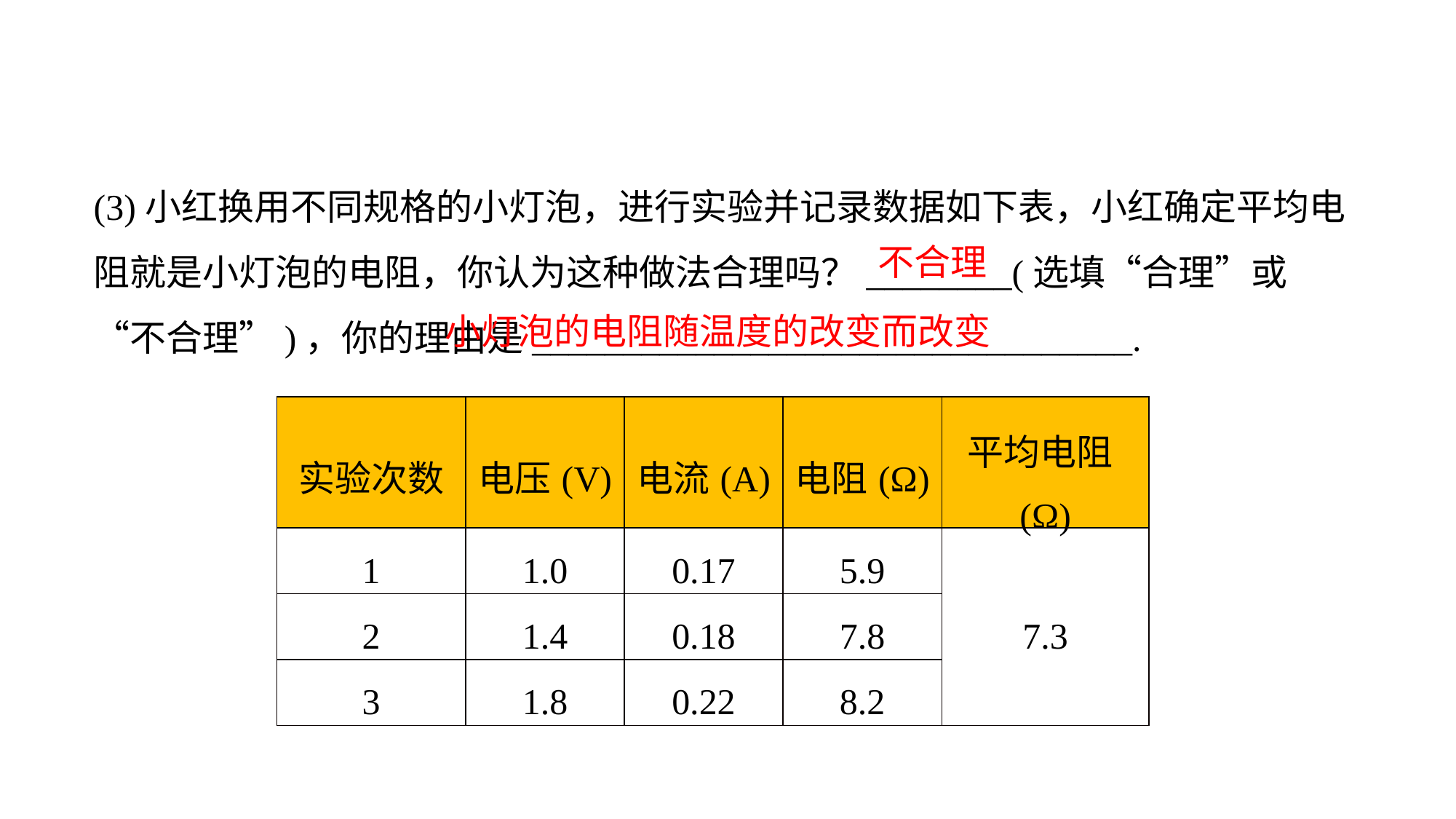

(3)小红换用不同规格的小灯泡，进行实验并记录数据如下表，小红确定平均电阻就是小灯泡的电阻，你认为这种做法合理吗？________(选填“合理”或“不合理”)，你的理由是_________________________________.
不合理
小灯泡的电阻随温度的改变而改变
| 实验次数 | 电压(V) | 电流(A) | 电阻(Ω) | 平均电阻(Ω) |
| --- | --- | --- | --- | --- |
| 1 | 1.0 | 0.17 | 5.9 | 7.3 |
| 2 | 1.4 | 0.18 | 7.8 |  |
| 3 | 1.8 | 0.22 | 8.2 |  |